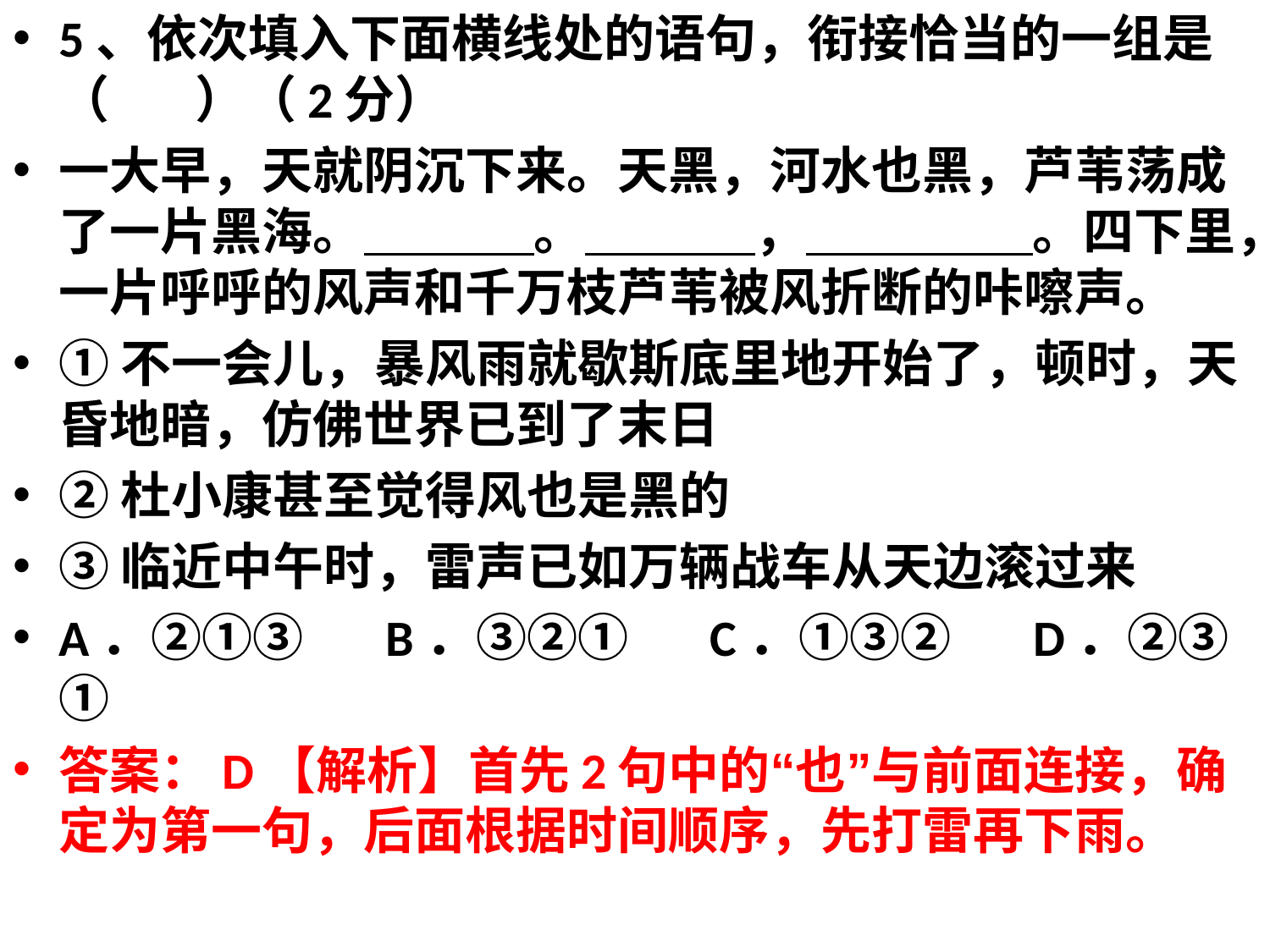

5、依次填入下面横线处的语句，衔接恰当的一组是（      ）（2分）
一大早，天就阴沉下来。天黑，河水也黑，芦苇荡成了一片黑海。            。            ，                。四下里，一片呼呼的风声和千万枝芦苇被风折断的咔嚓声。
①不一会儿，暴风雨就歇斯底里地开始了，顿时，天昏地暗，仿佛世界已到了末日
②杜小康甚至觉得风也是黑的
③临近中午时，雷声已如万辆战车从天边滚过来
A．②①③     B．③②①     C．①③②     D．②③①
答案：D【解析】首先2句中的“也”与前面连接，确定为第一句，后面根据时间顺序，先打雷再下雨。

#